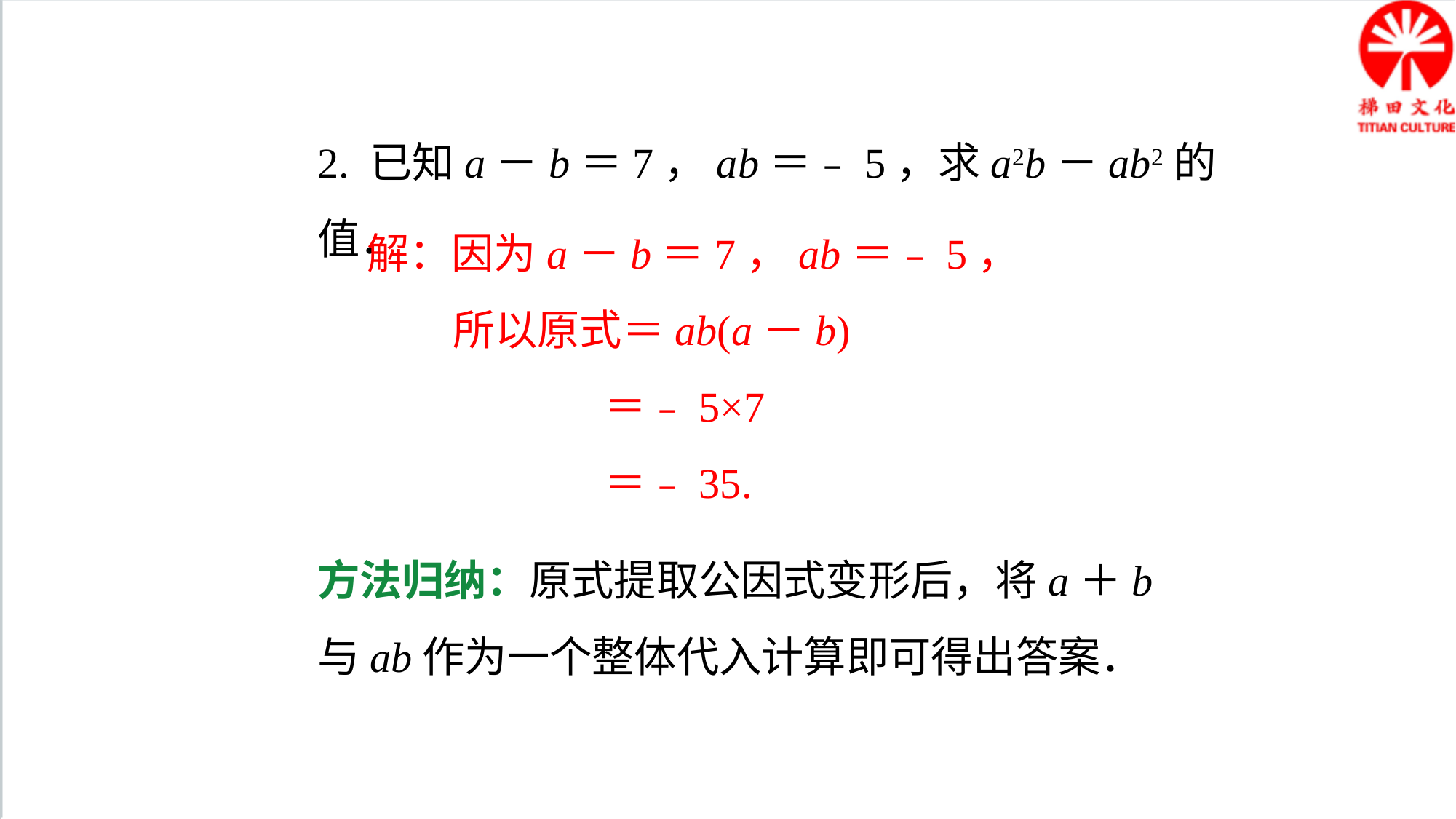

2. 已知a－b＝7，ab＝﹣5，求a2b－ab2的值．
解：因为a－b＝7，ab＝﹣5，
        所以原式＝ab(a－b)
                        ＝﹣5×7
                        ＝﹣35.
方法归纳：原式提取公因式变形后，将a＋b与ab作为一个整体代入计算即可得出答案．